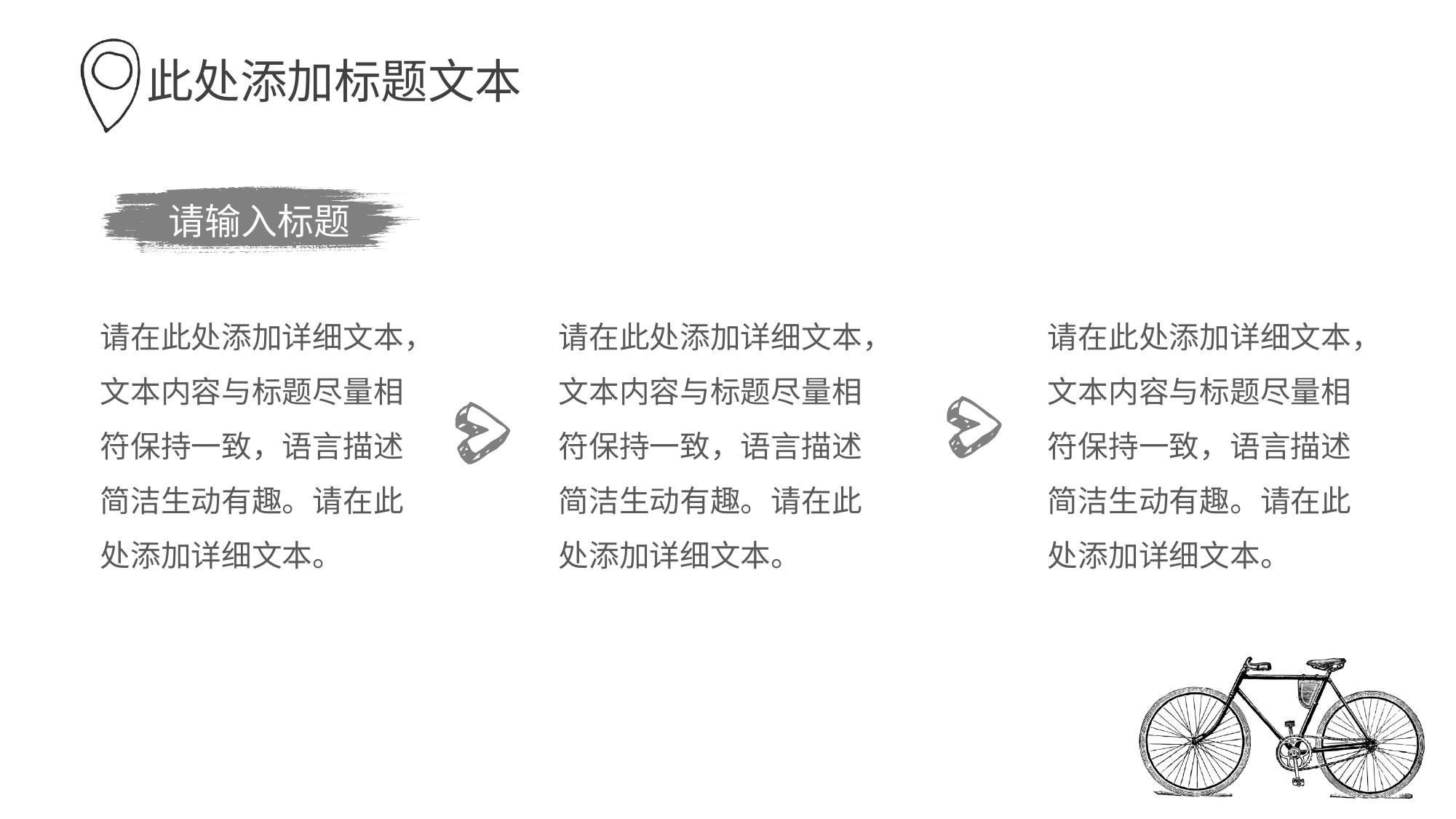

此处添加标题文本
请输入标题
请在此处添加详细文本，文本内容与标题尽量相符保持一致，语言描述简洁生动有趣。请在此处添加详细文本。
请在此处添加详细文本，文本内容与标题尽量相符保持一致，语言描述简洁生动有趣。请在此处添加详细文本。
请在此处添加详细文本，文本内容与标题尽量相符保持一致，语言描述简洁生动有趣。请在此处添加详细文本。